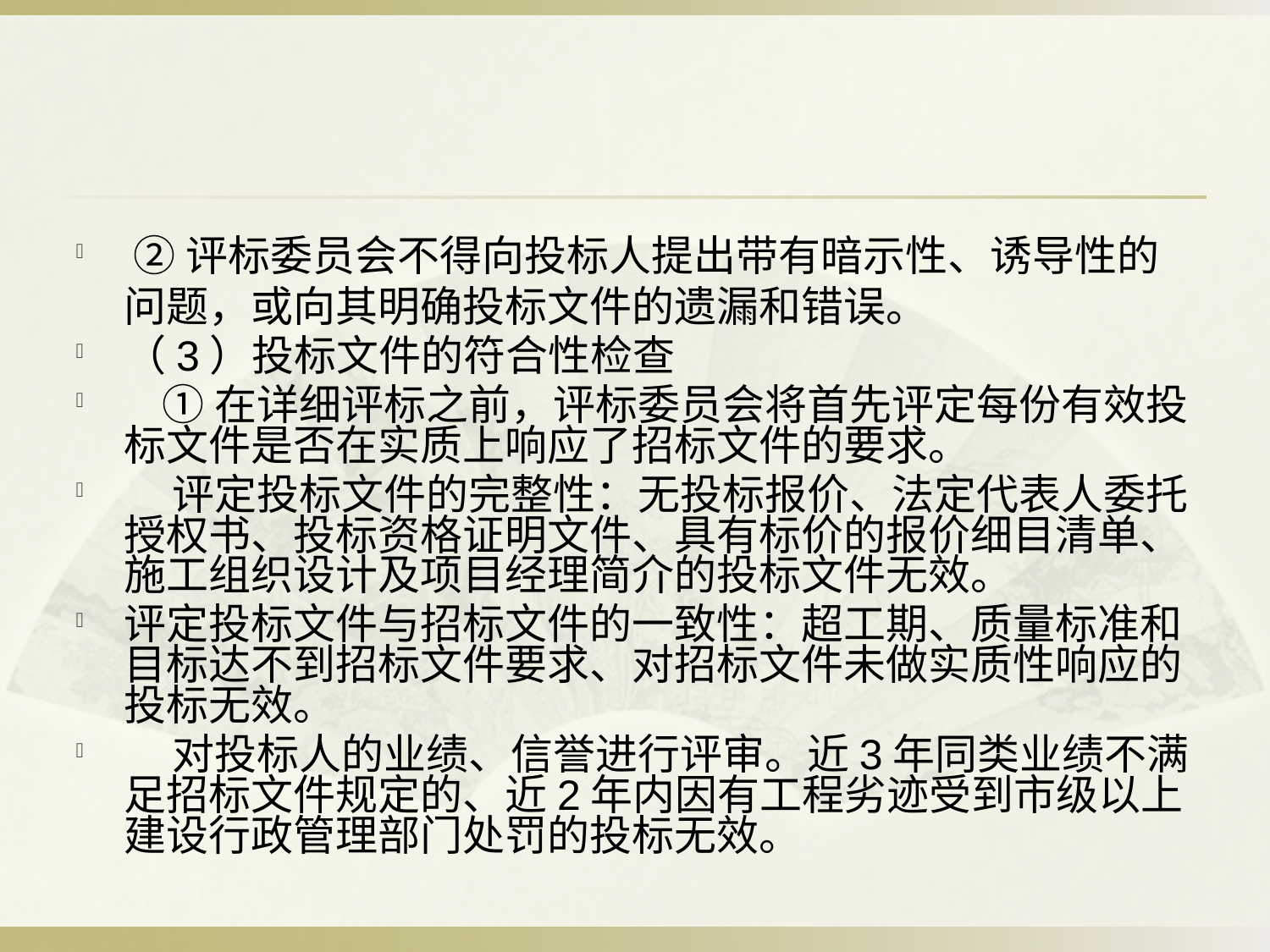

#
 ②评标委员会不得向投标人提出带有暗示性、诱导性的问题，或向其明确投标文件的遗漏和错误。
（3）投标文件的符合性检查
    ①在详细评标之前，评标委员会将首先评定每份有效投标文件是否在实质上响应了招标文件的要求。
    评定投标文件的完整性：无投标报价、法定代表人委托授权书、投标资格证明文件、具有标价的报价细目清单、施工组织设计及项目经理简介的投标文件无效。
评定投标文件与招标文件的一致性：超工期、质量标准和目标达不到招标文件要求、对招标文件未做实质性响应的投标无效。
    对投标人的业绩、信誉进行评审。近3年同类业绩不满足招标文件规定的、近2年内因有工程劣迹受到市级以上建设行政管理部门处罚的投标无效。